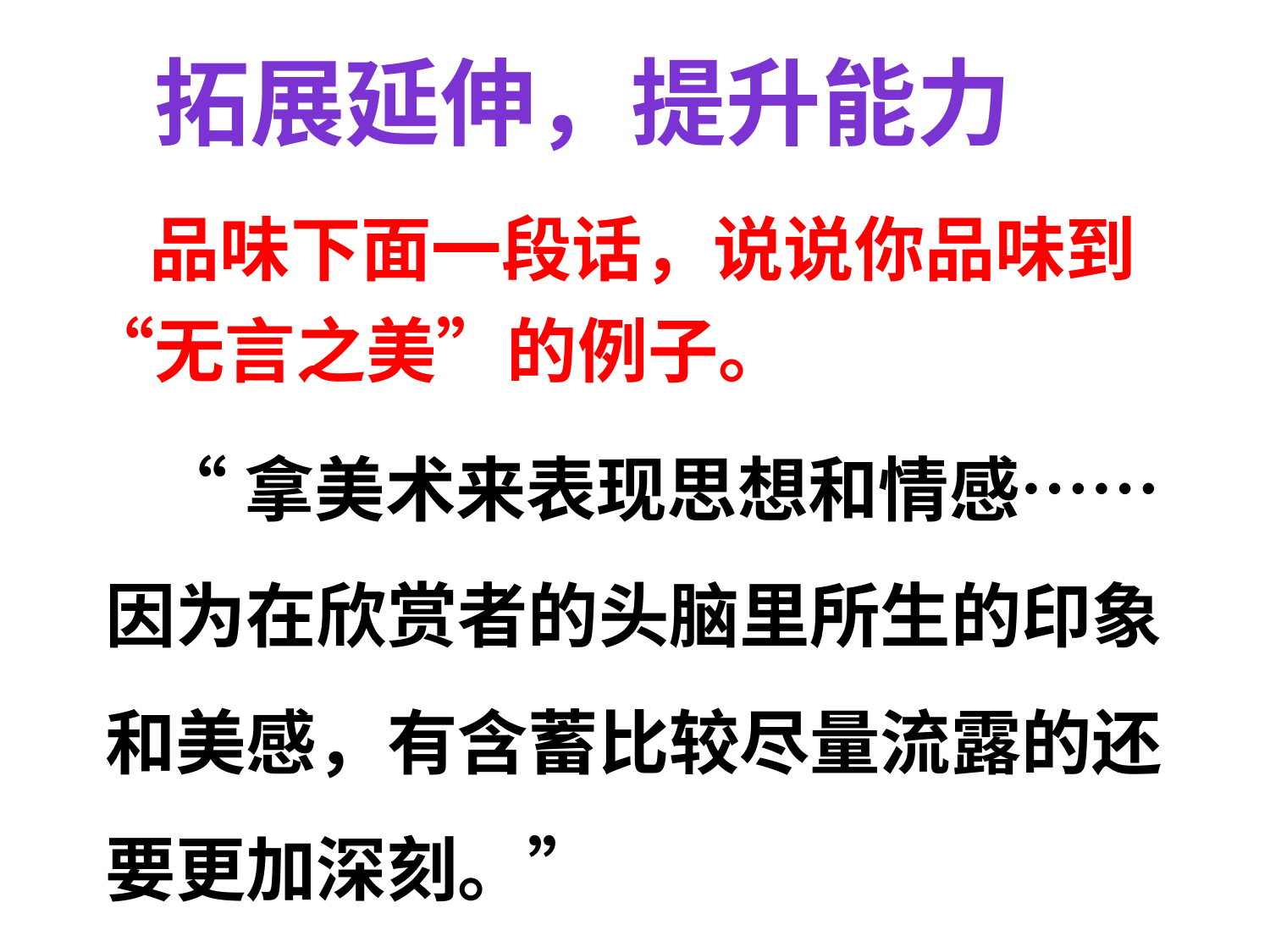

拓展延伸，提升能力
    品味下面一段话，说说你品味到“无言之美”的例子。
    “拿美术来表现思想和情感……因为在欣赏者的头脑里所生的印象和美感，有含蓄比较尽量流露的还要更加深刻。”